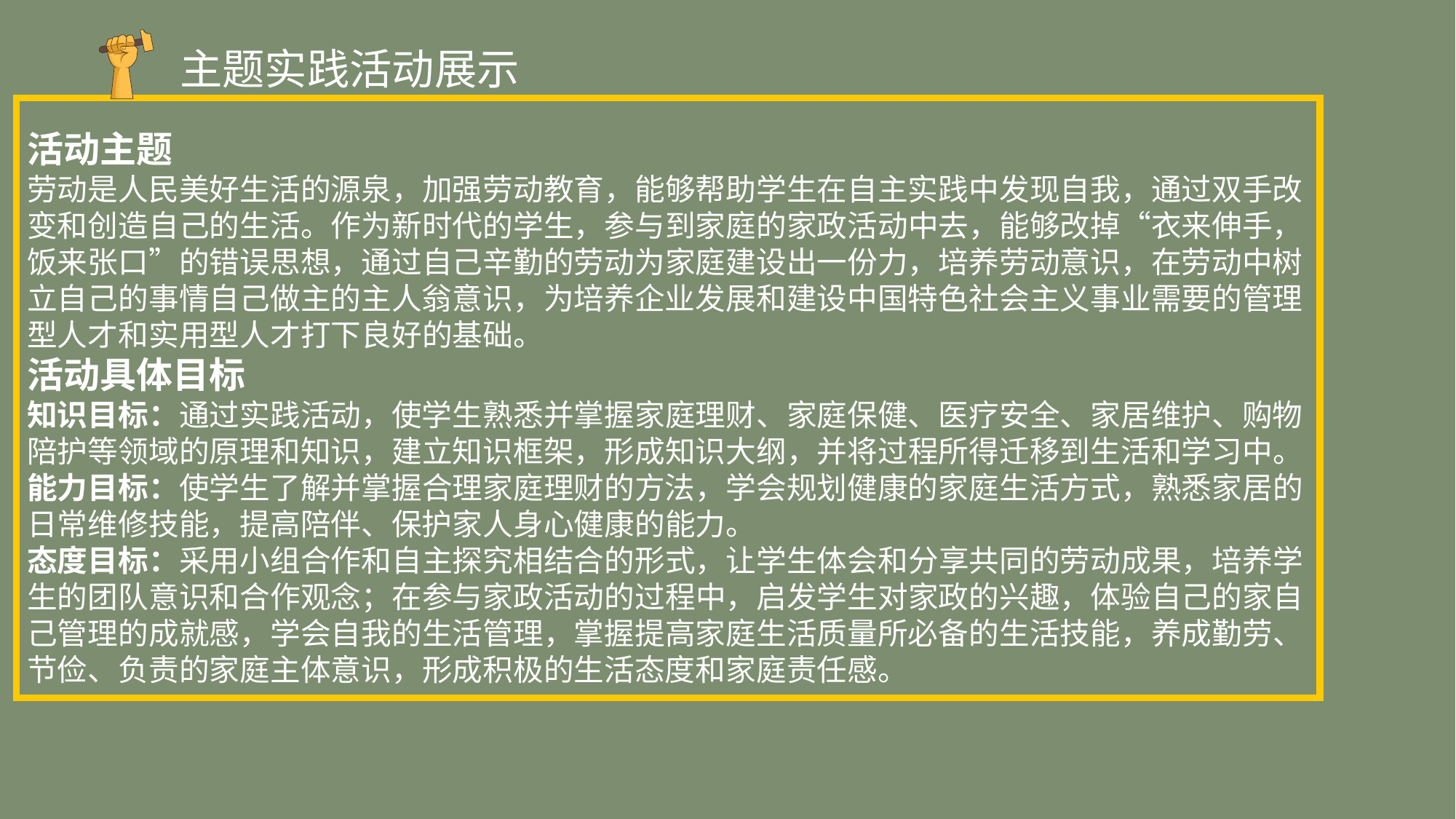

主题实践活动展示

活动主题
劳动是人民美好生活的源泉，加强劳动教育，能够帮助学生在自主实践中发现自我，通过双手改变和创造自己的生活。作为新时代的学生，参与到家庭的家政活动中去，能够改掉“衣来伸手，饭来张口”的错误思想，通过自己辛勤的劳动为家庭建设出一份力，培养劳动意识，在劳动中树立自己的事情自己做主的主人翁意识，为培养企业发展和建设中国特色社会主义事业需要的管理型人才和实用型人才打下良好的基础。
活动具体目标
知识目标：通过实践活动，使学生熟悉并掌握家庭理财、家庭保健、医疗安全、家居维护、购物陪护等领域的原理和知识，建立知识框架，形成知识大纲，并将过程所得迁移到生活和学习中。
能力目标：使学生了解并掌握合理家庭理财的方法，学会规划健康的家庭生活方式，熟悉家居的日常维修技能，提高陪伴、保护家人身心健康的能力。
态度目标：采用小组合作和自主探究相结合的形式，让学生体会和分享共同的劳动成果，培养学生的团队意识和合作观念；在参与家政活动的过程中，启发学生对家政的兴趣，体验自己的家自己管理的成就感，学会自我的生活管理，掌握提高家庭生活质量所必备的生活技能，养成勤劳、节俭、负责的家庭主体意识，形成积极的生活态度和家庭责任感。